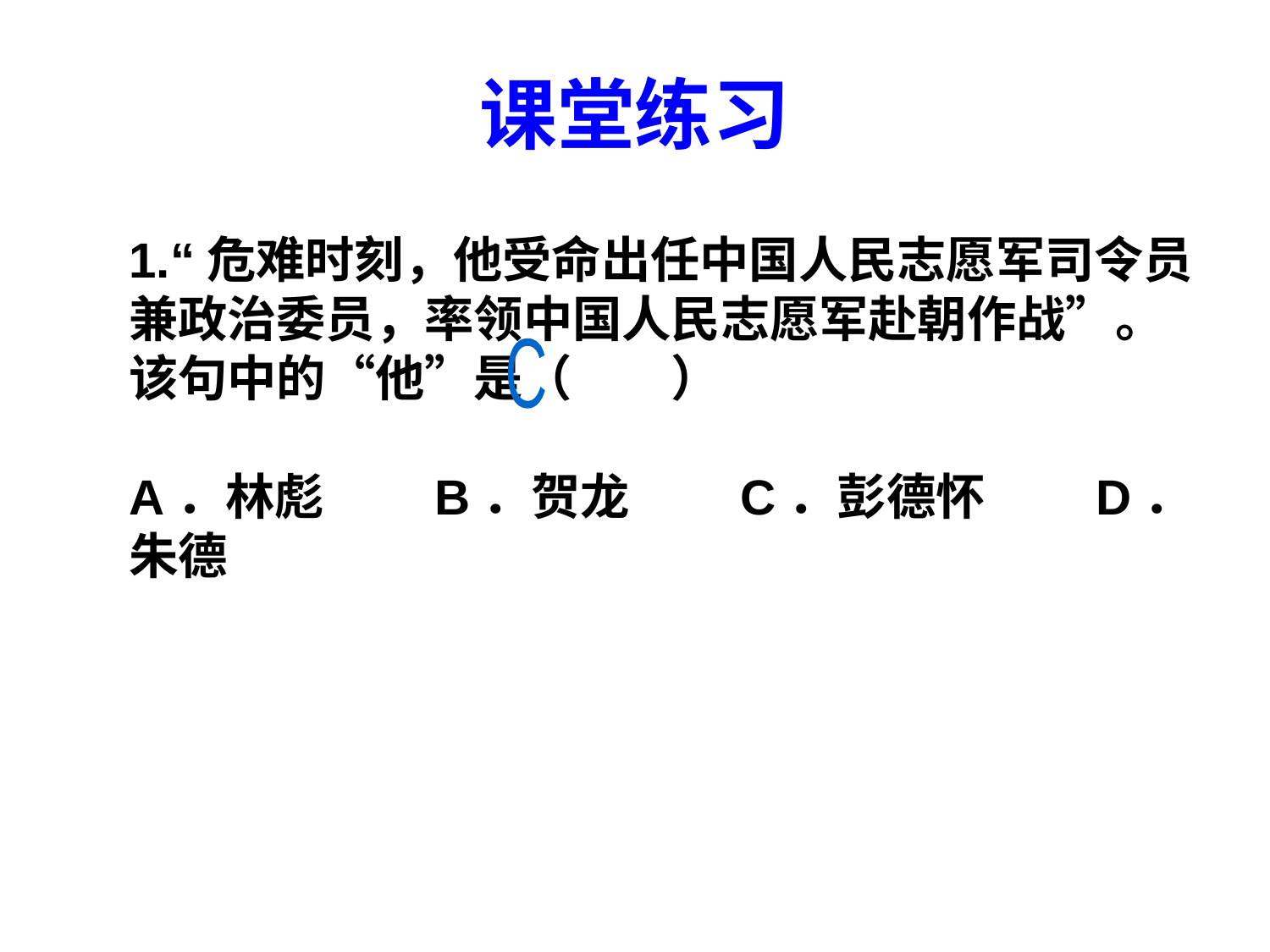

课堂练习
1.“危难时刻，他受命出任中国人民志愿军司令员兼政治委员，率领中国人民志愿军赴朝作战”。该句中的“他”是（　　）

A．林彪　　B．贺龙　　C．彭德怀　　D．朱德
C